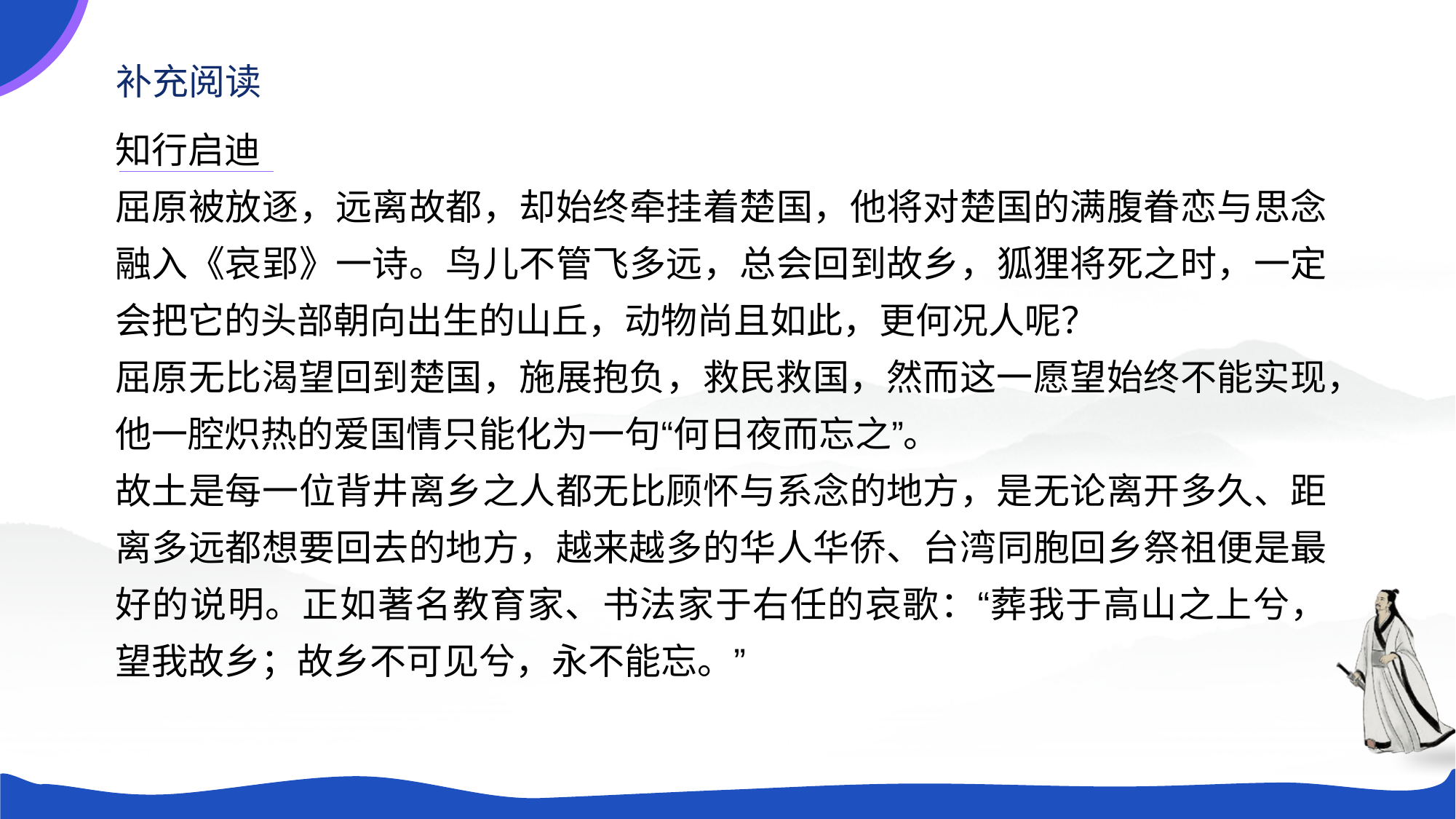

补充阅读
知行启迪
屈原被放逐，远离故都，却始终牵挂着楚国，他将对楚国的满腹眷恋与思念融入《哀郢》一诗。鸟儿不管飞多远，总会回到故乡，狐狸将死之时，一定会把它的头部朝向出生的山丘，动物尚且如此，更何况人呢？
屈原无比渴望回到楚国，施展抱负，救民救国，然而这一愿望始终不能实现，他一腔炽热的爱国情只能化为一句“何日夜而忘之”。
故土是每一位背井离乡之人都无比顾怀与系念的地方，是无论离开多久、距离多远都想要回去的地方，越来越多的华人华侨、台湾同胞回乡祭祖便是最好的说明。正如著名教育家、书法家于右任的哀歌：“葬我于高山之上兮，望我故乡；故乡不可见兮，永不能忘。”